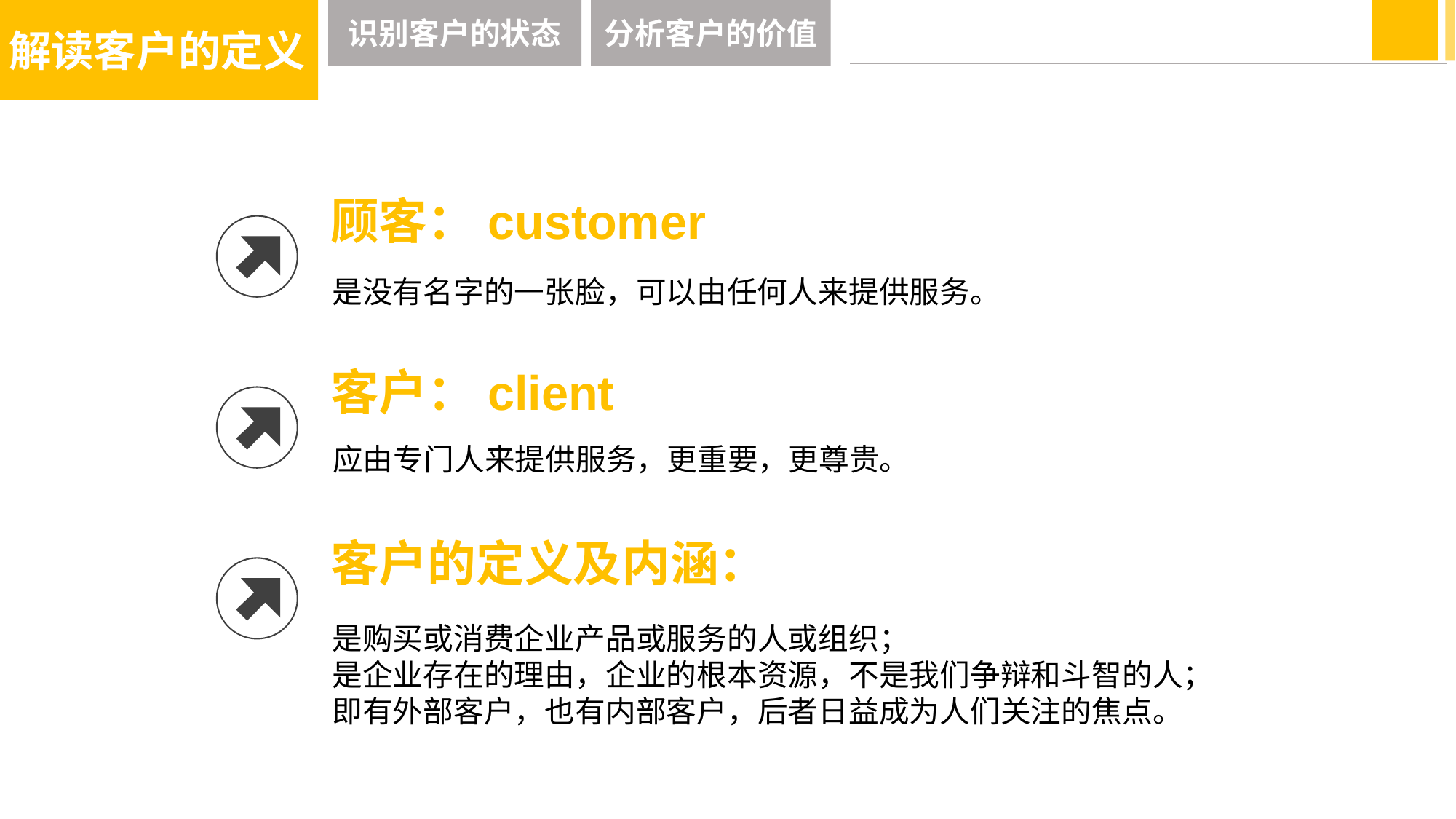

解读客户的定义
识别客户的状态
分析客户的价值

顾客：customer

是没有名字的一张脸，可以由任何人来提供服务。

客户：client

应由专门人来提供服务，更重要，更尊贵。

客户的定义及内涵：

是购买或消费企业产品或服务的人或组织；
是企业存在的理由，企业的根本资源，不是我们争辩和斗智的人；
即有外部客户，也有内部客户，后者日益成为人们关注的焦点。